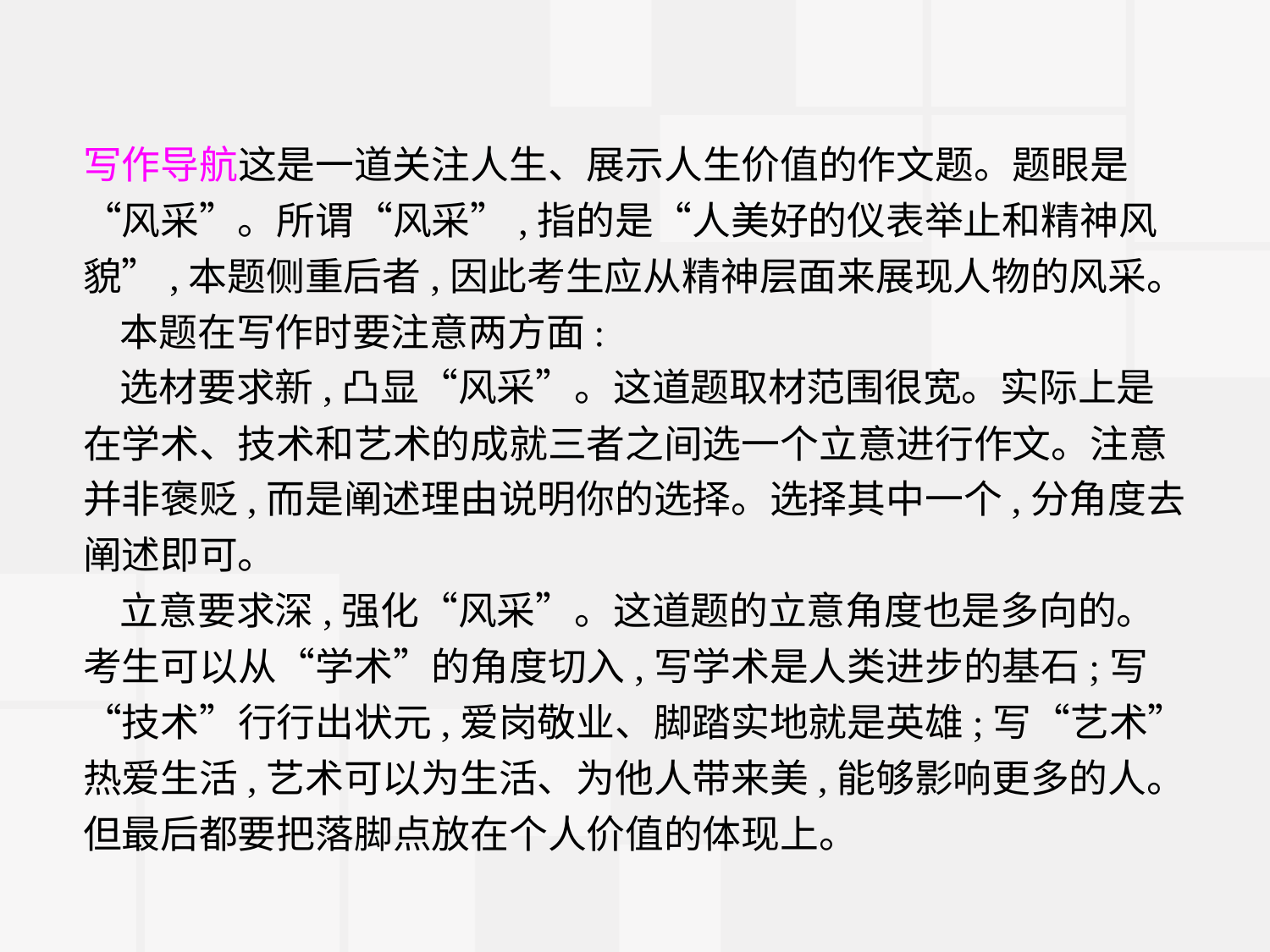

写作导航这是一道关注人生、展示人生价值的作文题。题眼是“风采”。所谓“风采”,指的是“人美好的仪表举止和精神风貌”,本题侧重后者,因此考生应从精神层面来展现人物的风采。
本题在写作时要注意两方面:
选材要求新,凸显“风采”。这道题取材范围很宽。实际上是在学术、技术和艺术的成就三者之间选一个立意进行作文。注意并非褒贬,而是阐述理由说明你的选择。选择其中一个,分角度去阐述即可。
立意要求深,强化“风采”。这道题的立意角度也是多向的。考生可以从“学术”的角度切入,写学术是人类进步的基石;写“技术”行行出状元,爱岗敬业、脚踏实地就是英雄;写“艺术”热爱生活,艺术可以为生活、为他人带来美,能够影响更多的人。但最后都要把落脚点放在个人价值的体现上。